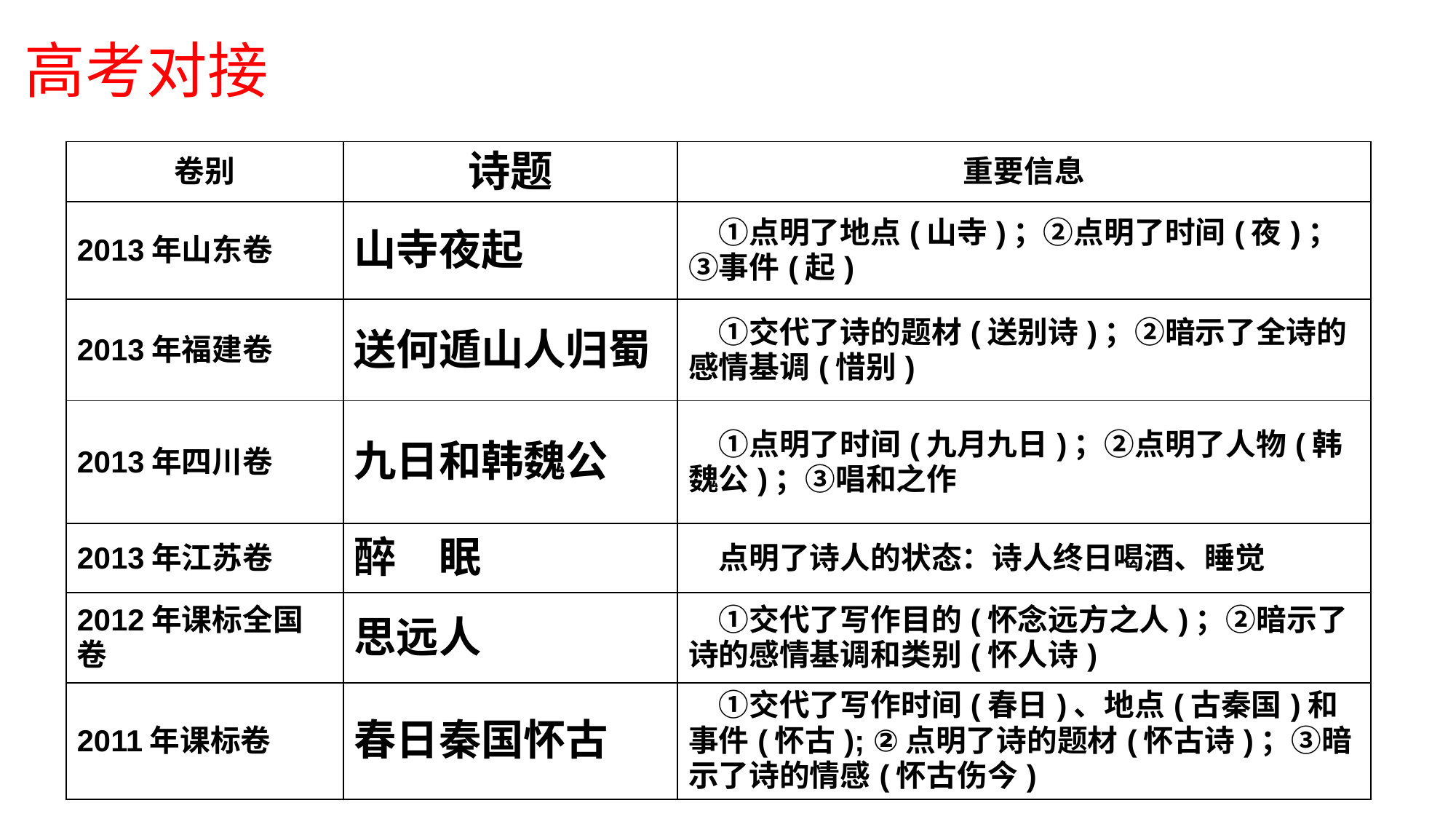

高考对接
| 卷别 | 诗题 | 重要信息 |
| --- | --- | --- |
| 2013年山东卷 | 山寺夜起 | ①点明了地点(山寺)；②点明了时间(夜)；③事件(起) |
| 2013年福建卷 | 送何遁山人归蜀 | ①交代了诗的题材(送别诗)；②暗示了全诗的感情基调(惜别) |
| 2013年四川卷 | 九日和韩魏公 | ①点明了时间(九月九日)；②点明了人物(韩魏公)；③唱和之作 |
| 2013年江苏卷 | 醉　眠 | 点明了诗人的状态：诗人终日喝酒、睡觉 |
| 2012年课标全国卷 | 思远人 | ①交代了写作目的(怀念远方之人)；②暗示了诗的感情基调和类别(怀人诗) |
| 2011年课标卷 | 春日秦国怀古 | ①交代了写作时间(春日)、地点(古秦国)和事件(怀古); ②点明了诗的题材(怀古诗)；③暗示了诗的情感(怀古伤今) |